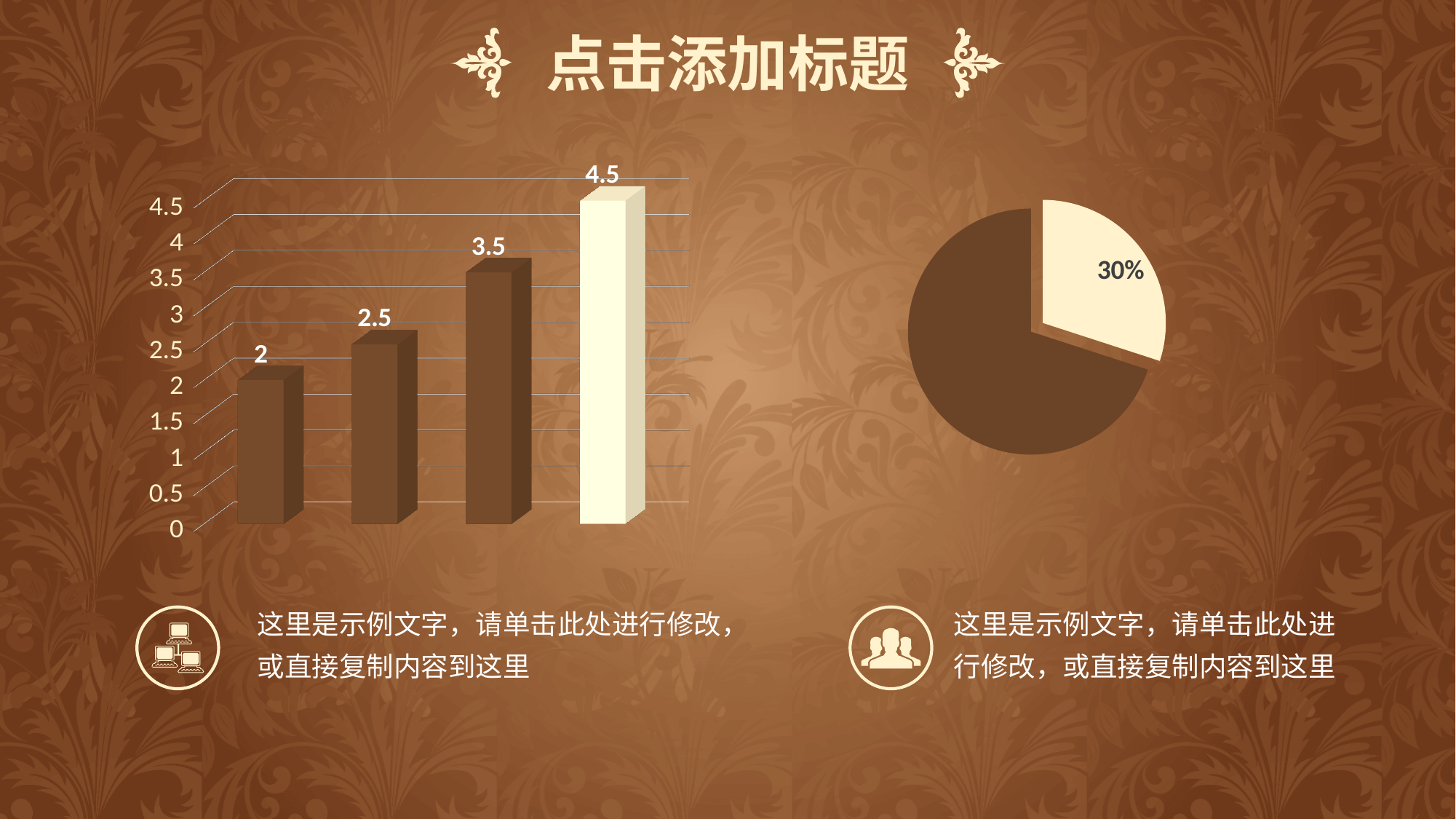

点击添加标题

[unsupported chart]

### Chart

| Category | 销售额 |
|---|---|
| 第一季度 | 0.30000000000000004 |
| 第二季度 | 0.7000000000000001 |
这里是示例文字，请单击此处进行修改，或直接复制内容到这里
这里是示例文字，请单击此处进行修改，或直接复制内容到这里